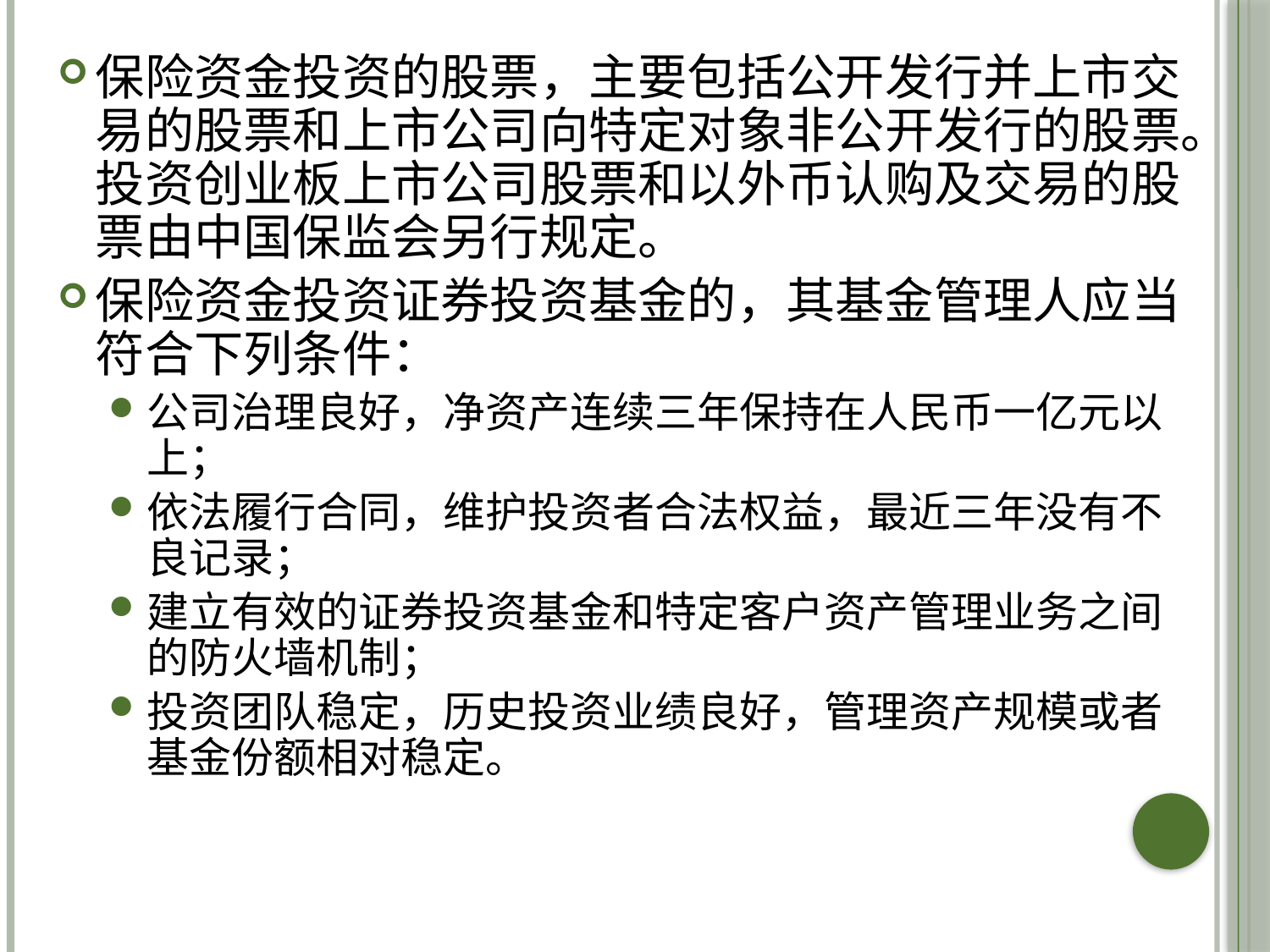

保险资金投资的股票，主要包括公开发行并上市交易的股票和上市公司向特定对象非公开发行的股票。投资创业板上市公司股票和以外币认购及交易的股票由中国保监会另行规定。
保险资金投资证券投资基金的，其基金管理人应当符合下列条件：
公司治理良好，净资产连续三年保持在人民币一亿元以上；
依法履行合同，维护投资者合法权益，最近三年没有不良记录；
建立有效的证券投资基金和特定客户资产管理业务之间的防火墙机制；
投资团队稳定，历史投资业绩良好，管理资产规模或者基金份额相对稳定。